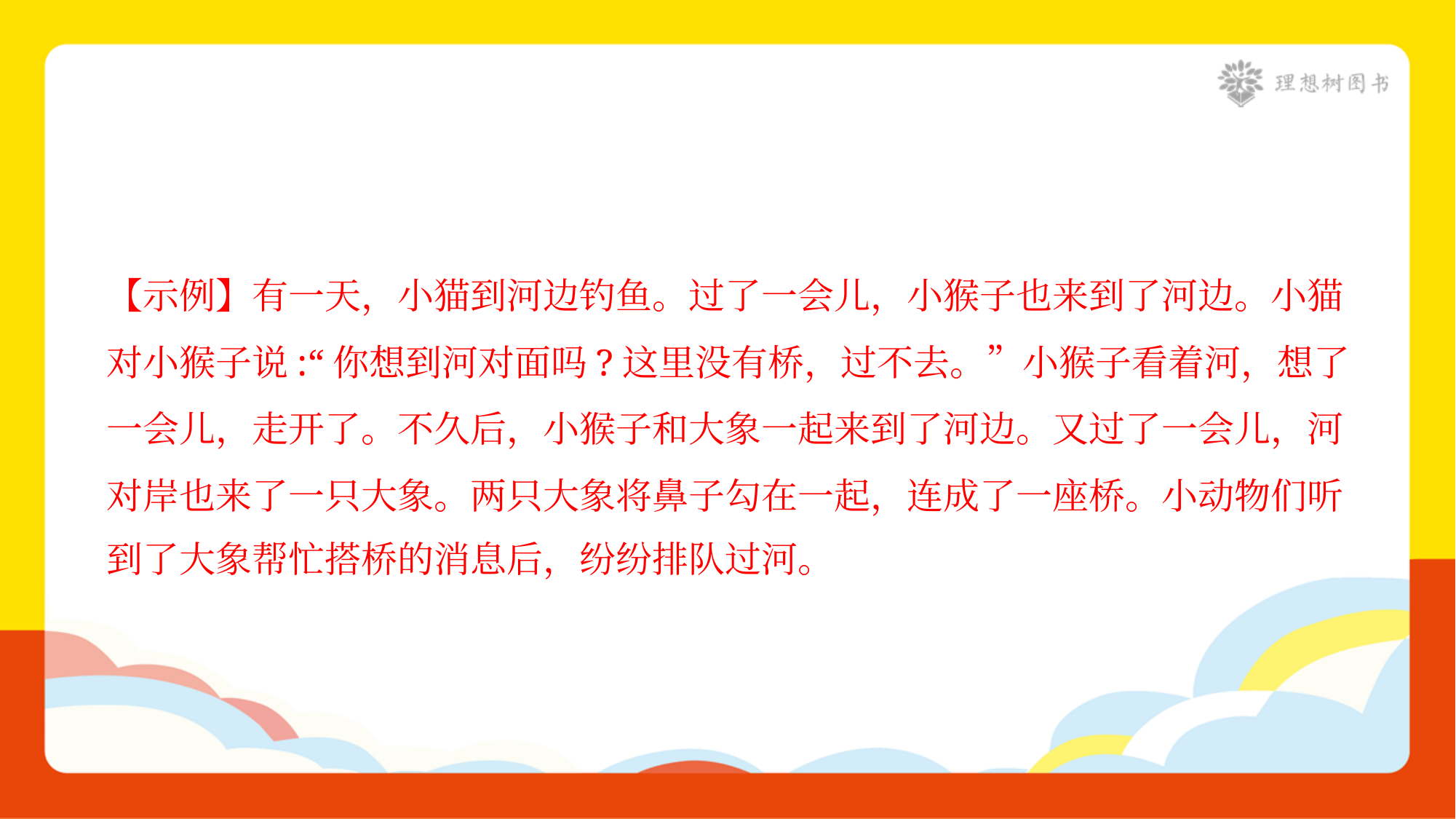

【示例】有一天，小猫到河边钓鱼。过了一会儿，小猴子也来到了河边。小猫
对小猴子说:“你想到河对面吗?这里没有桥，过不去。”小猴子看着河，想了
一会儿，走开了。不久后，小猴子和大象一起来到了河边。又过了一会儿，河
对岸也来了一只大象。两只大象将鼻子勾在一起，连成了一座桥。小动物们听
到了大象帮忙搭桥的消息后，纷纷排队过河。